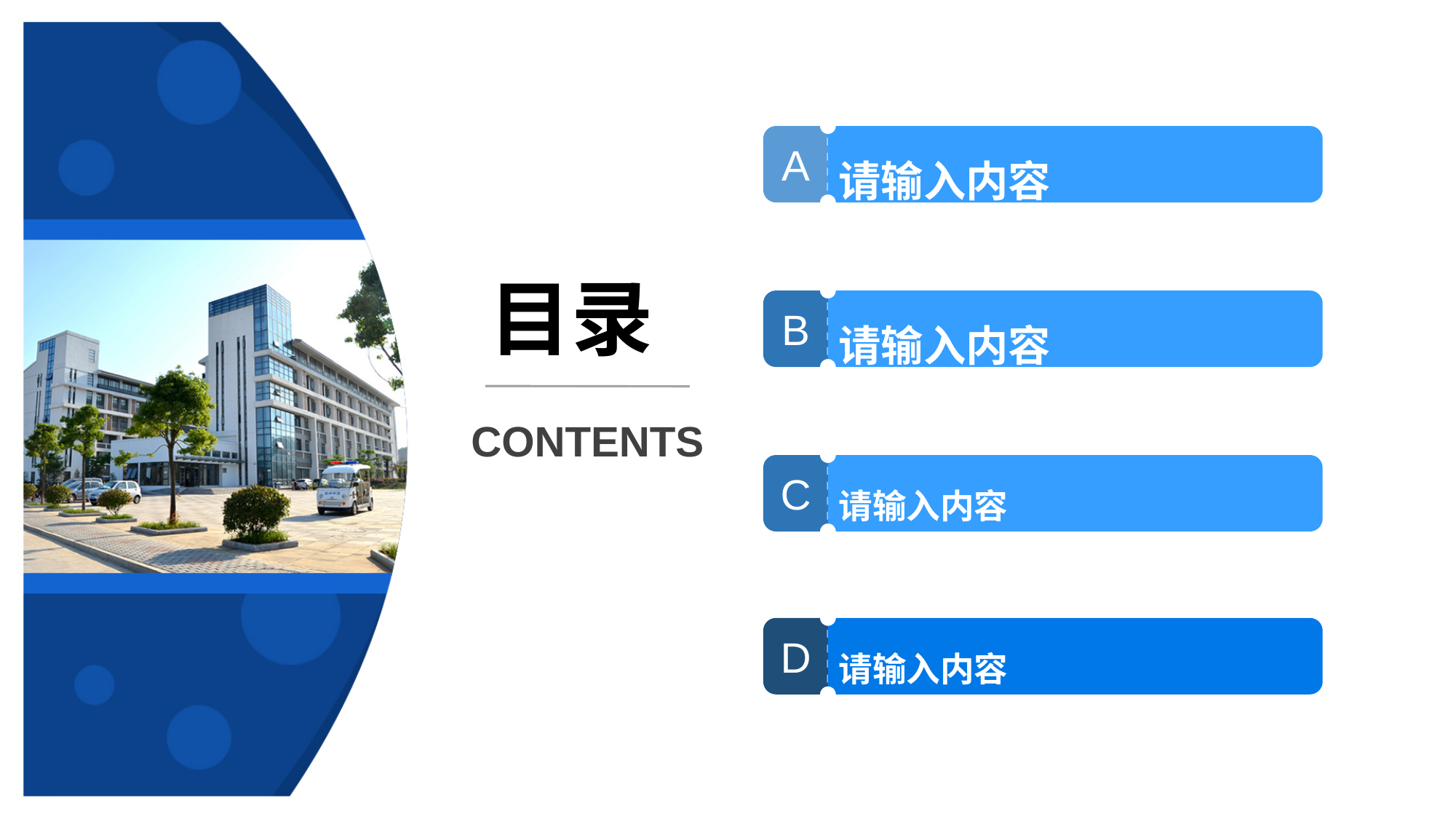

A
请输入内容
目录
B
请输入内容
CONTENTS
C
请输入内容
D
请输入内容